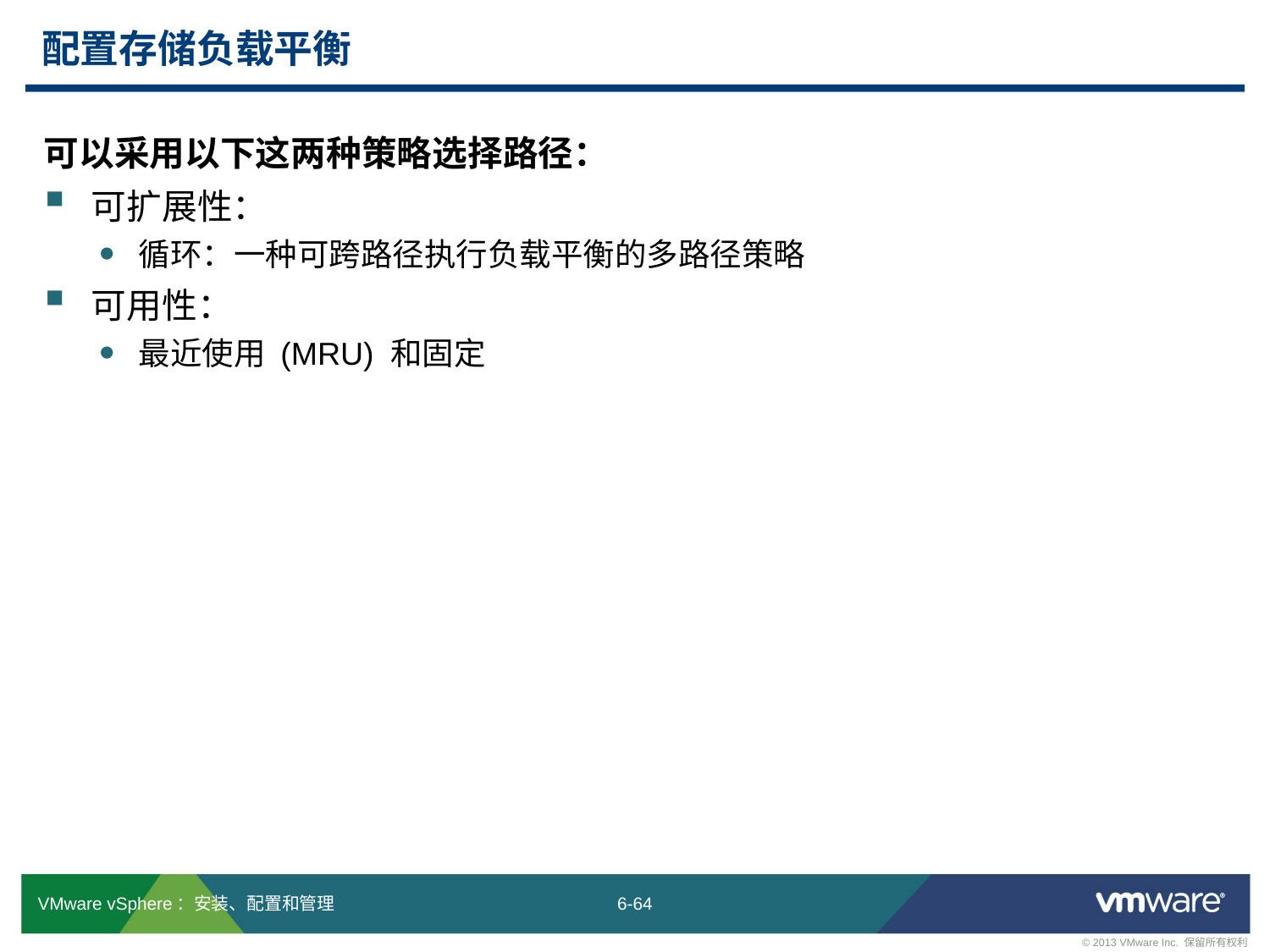

# 配置存储负载平衡
可以采用以下这两种策略选择路径：
可扩展性：
循环：一种可跨路径执行负载平衡的多路径策略
可用性：
最近使用 (MRU) 和固定